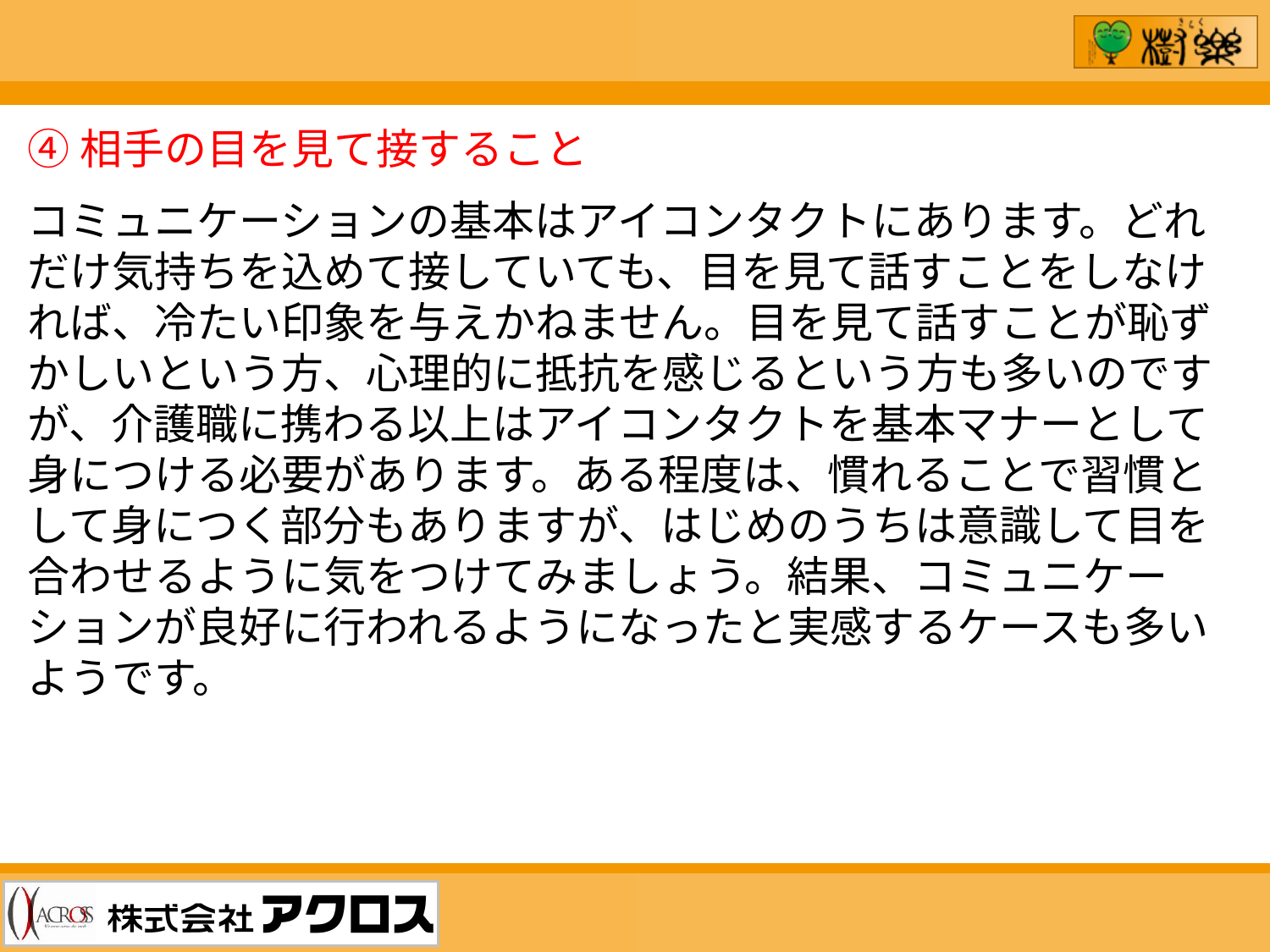

④相手の目を見て接すること

コミュニケーションの基本はアイコンタクトにあります。どれだけ気持ちを込めて接していても、目を見て話すことをしなければ、冷たい印象を与えかねません。目を見て話すことが恥ずかしいという方、心理的に抵抗を感じるという方も多いのですが、介護職に携わる以上はアイコンタクトを基本マナーとして身につける必要があります。ある程度は、慣れることで習慣として身につく部分もありますが、はじめのうちは意識して目を合わせるように気をつけてみましょう。結果、コミュニケーションが良好に行われるようになったと実感するケースも多いようです。